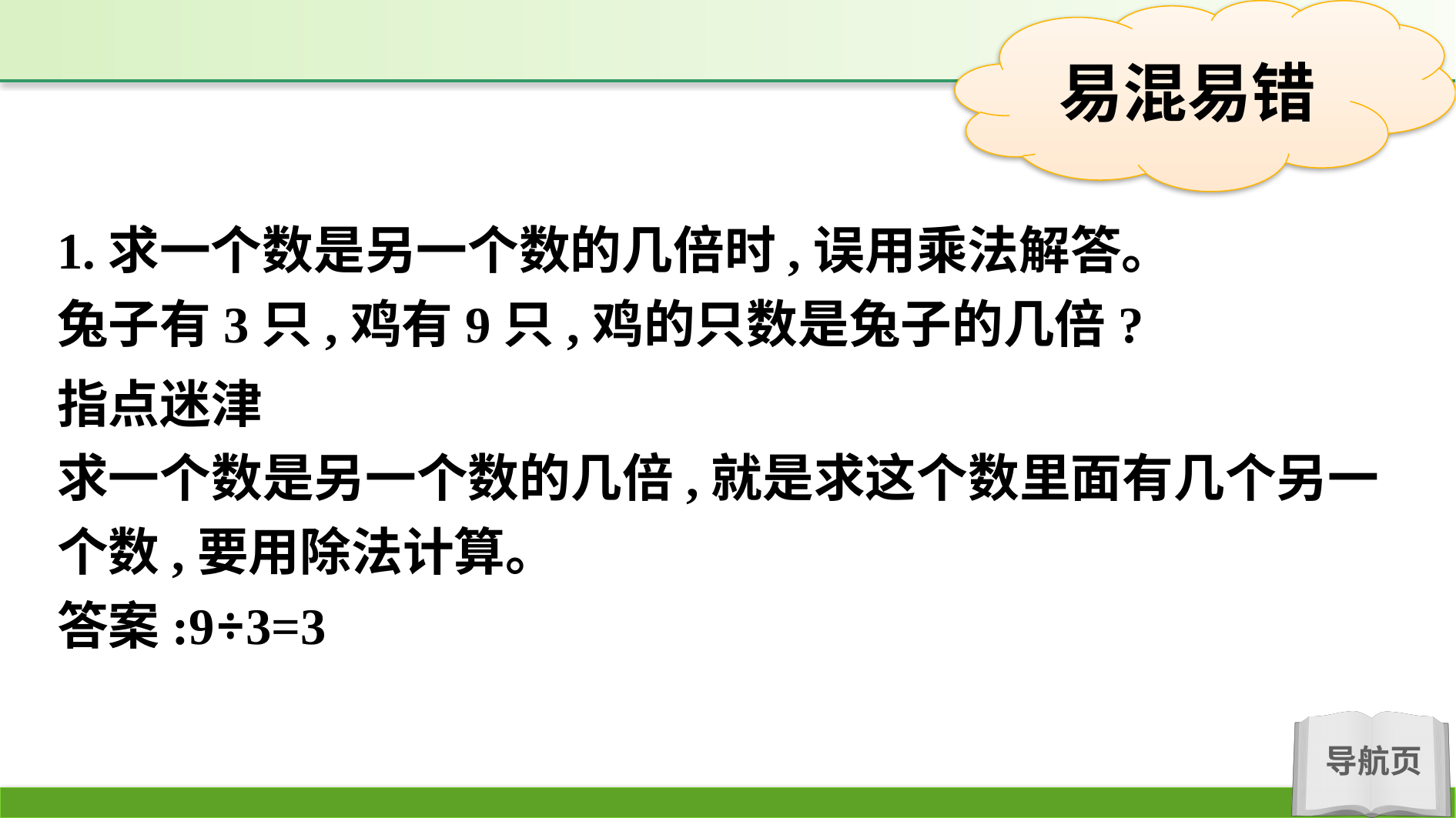

1.求一个数是另一个数的几倍时,误用乘法解答。
兔子有3只,鸡有9只,鸡的只数是兔子的几倍?
指点迷津
求一个数是另一个数的几倍,就是求这个数里面有几个另一个数,要用除法计算。
答案:9÷3=3